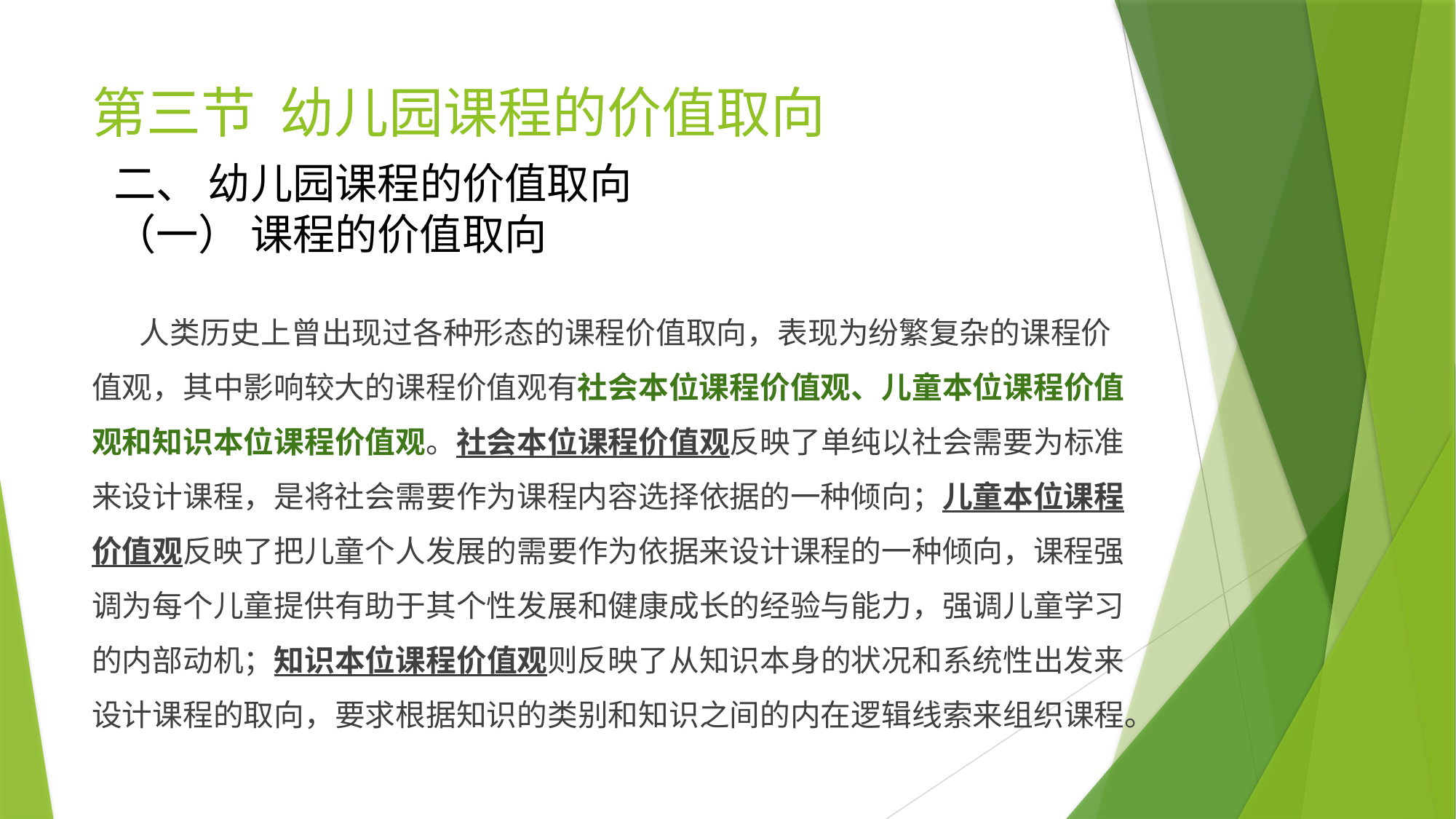

# 第三节  幼儿园课程的价值取向
二、 幼儿园课程的价值取向
（一） 课程的价值取向
      人类历史上曾出现过各种形态的课程价值取向，表现为纷繁复杂的课程价值观，其中影响较大的课程价值观有社会本位课程价值观、儿童本位课程价值观和知识本位课程价值观。社会本位课程价值观反映了单纯以社会需要为标准来设计课程，是将社会需要作为课程内容选择依据的一种倾向；儿童本位课程价值观反映了把儿童个人发展的需要作为依据来设计课程的一种倾向，课程强调为每个儿童提供有助于其个性发展和健康成长的经验与能力，强调儿童学习的内部动机；知识本位课程价值观则反映了从知识本身的状况和系统性出发来设计课程的取向，要求根据知识的类别和知识之间的内在逻辑线索来组织课程。